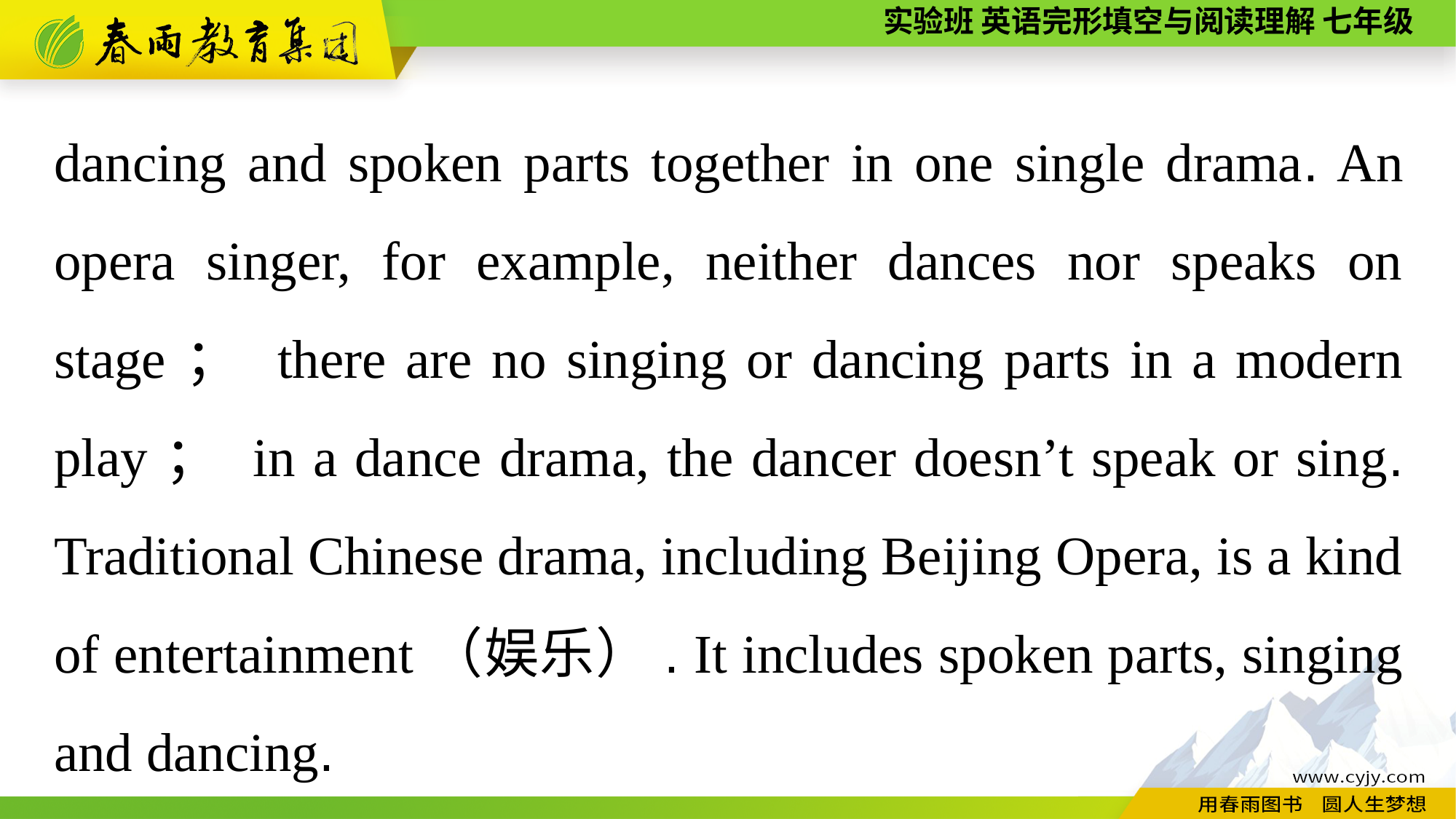

dancing and spoken parts together in one single drama. An opera singer, for example, neither dances nor speaks on stage； there are no singing or dancing parts in a modern play； in a dance drama, the dancer doesn’t speak or sing. Traditional Chinese drama, including Beijing Opera, is a kind of entertainment（娱乐）. It includes spoken parts, singing and dancing.